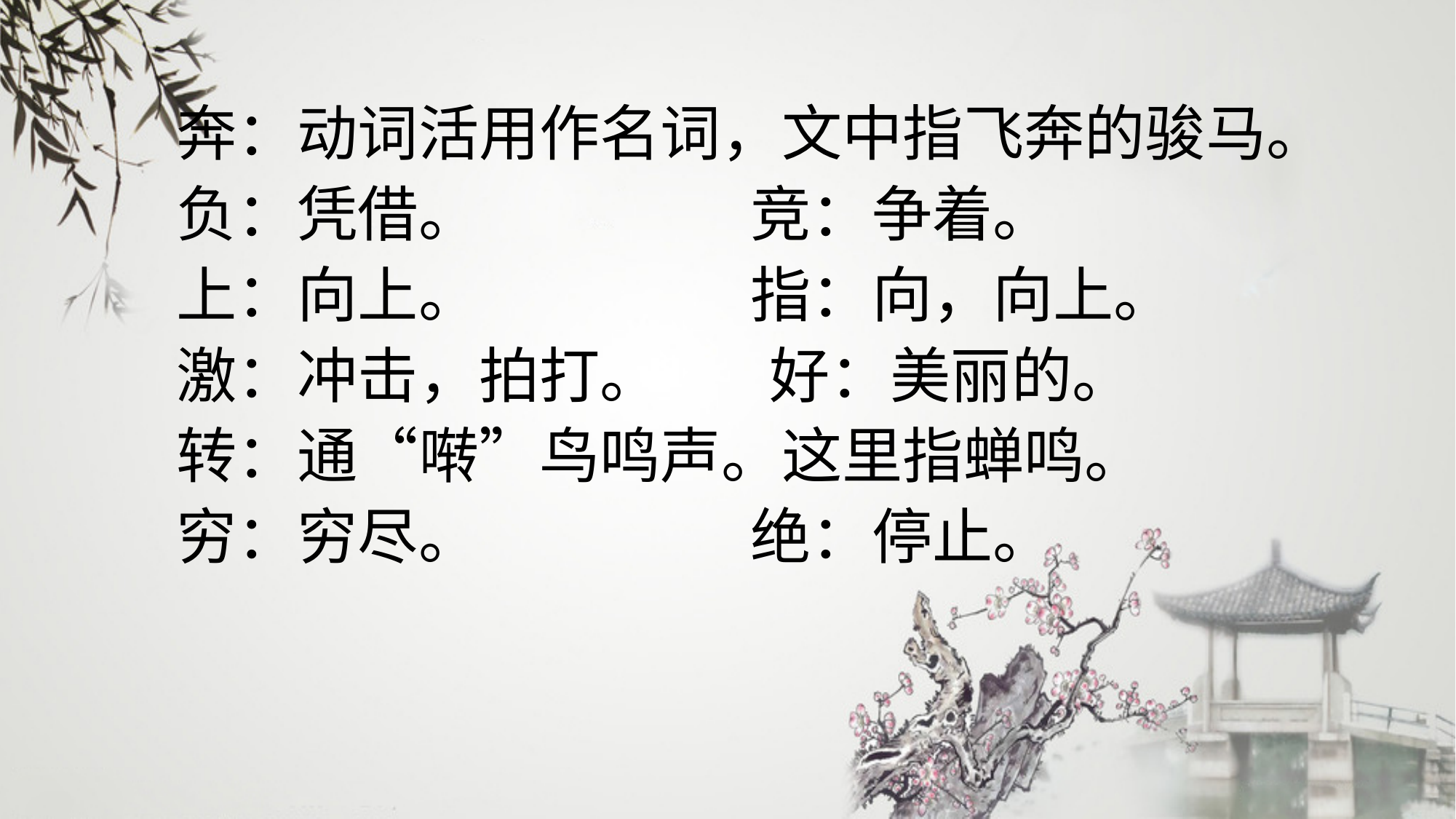

奔：动词活用作名词，文中指飞奔的骏马。
  负：凭借。                    竞：争着。
  上：向上。                    指：向，向上。
  激：冲击，拍打。        好：美丽的。
  转：通“啭”鸟鸣声。这里指蝉鸣。
  穷：穷尽。                    绝：停止。